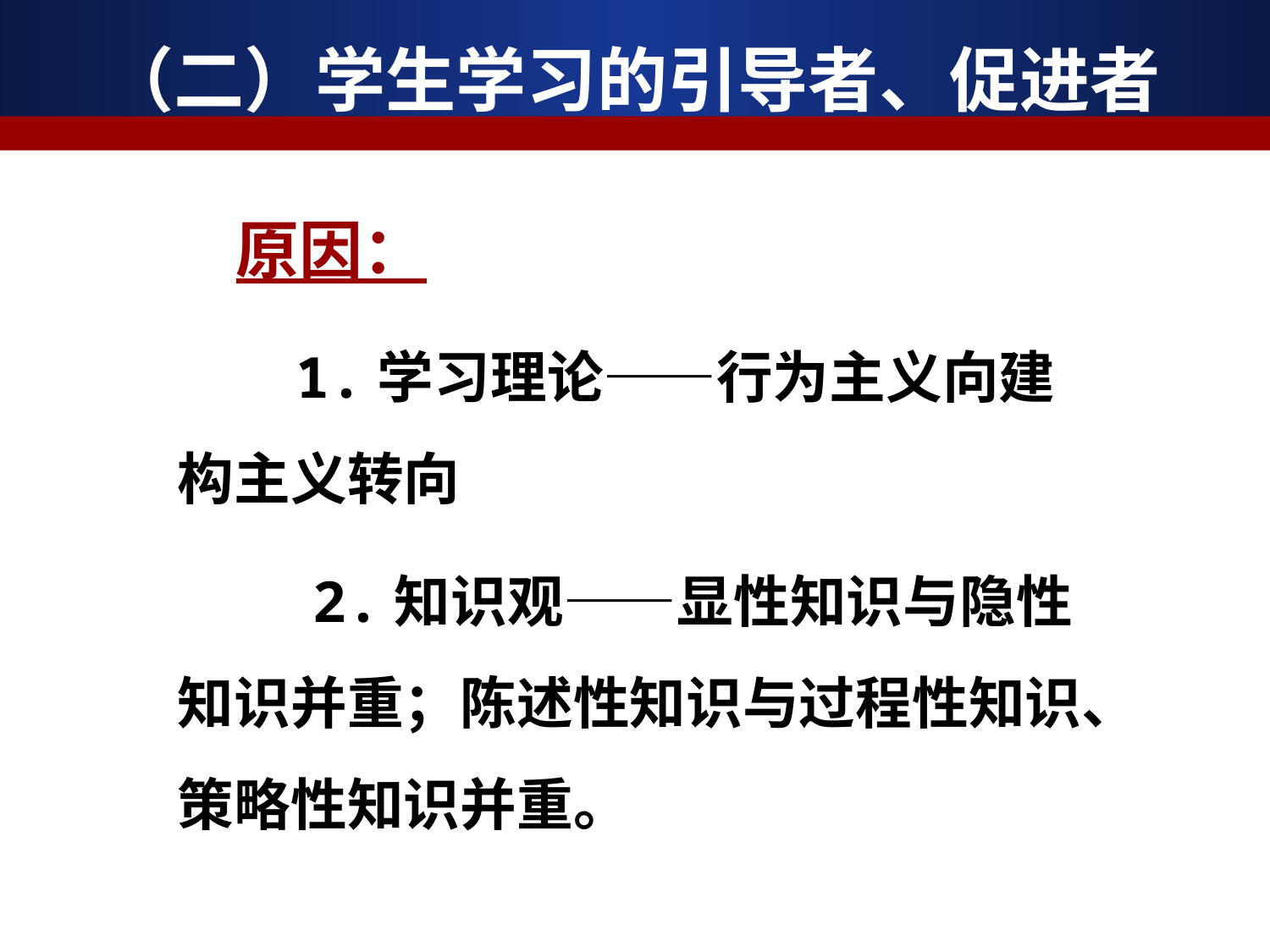

# （二）学生学习的引导者、促进者
   原因：
    1.学习理论——行为主义向建构主义转向
    2.知识观——显性知识与隐性知识并重；陈述性知识与过程性知识、策略性知识并重。